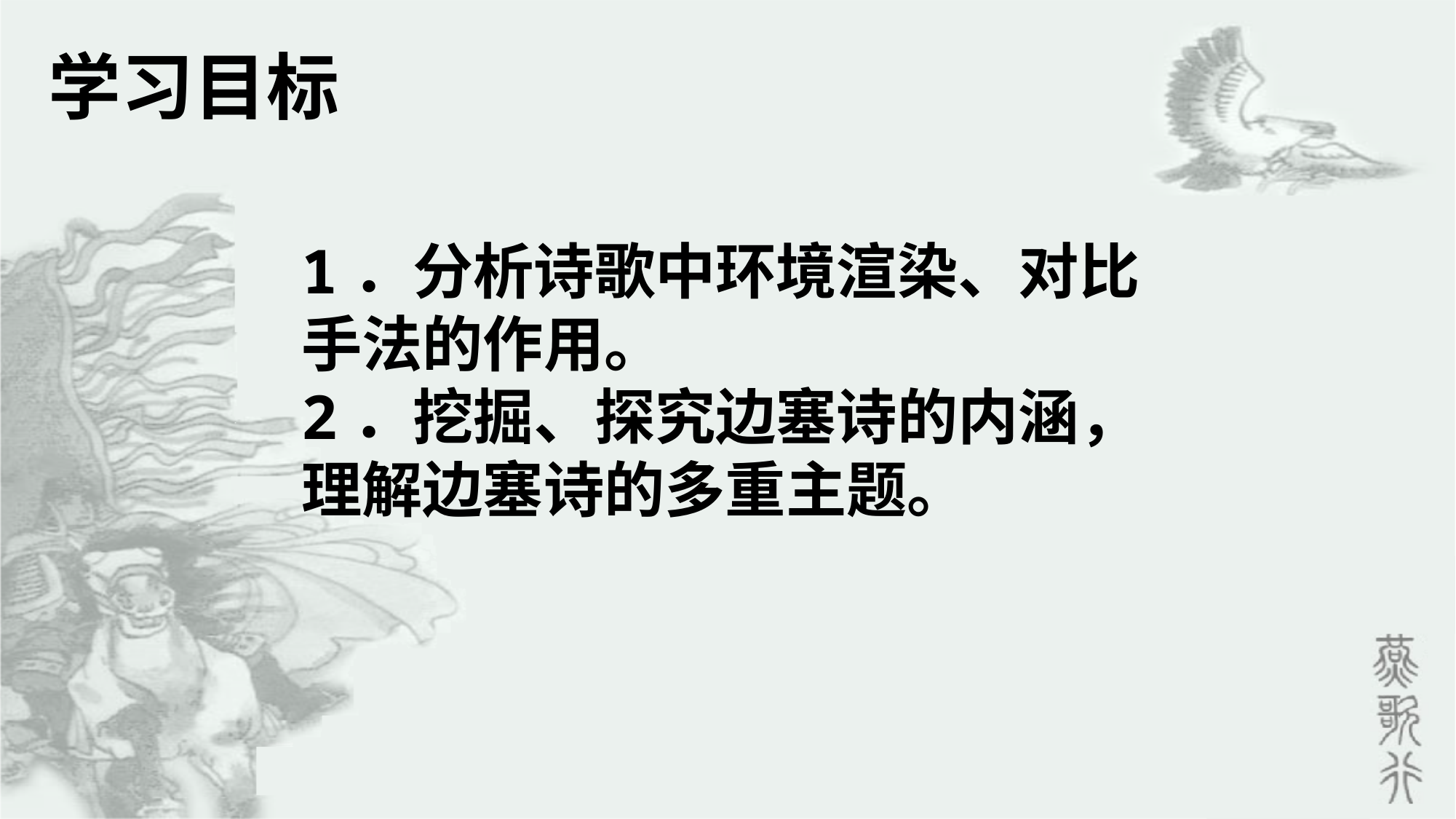

学习目标

1．分析诗歌中环境渲染、对比手法的作用。
2．挖掘、探究边塞诗的内涵，理解边塞诗的多重主题。